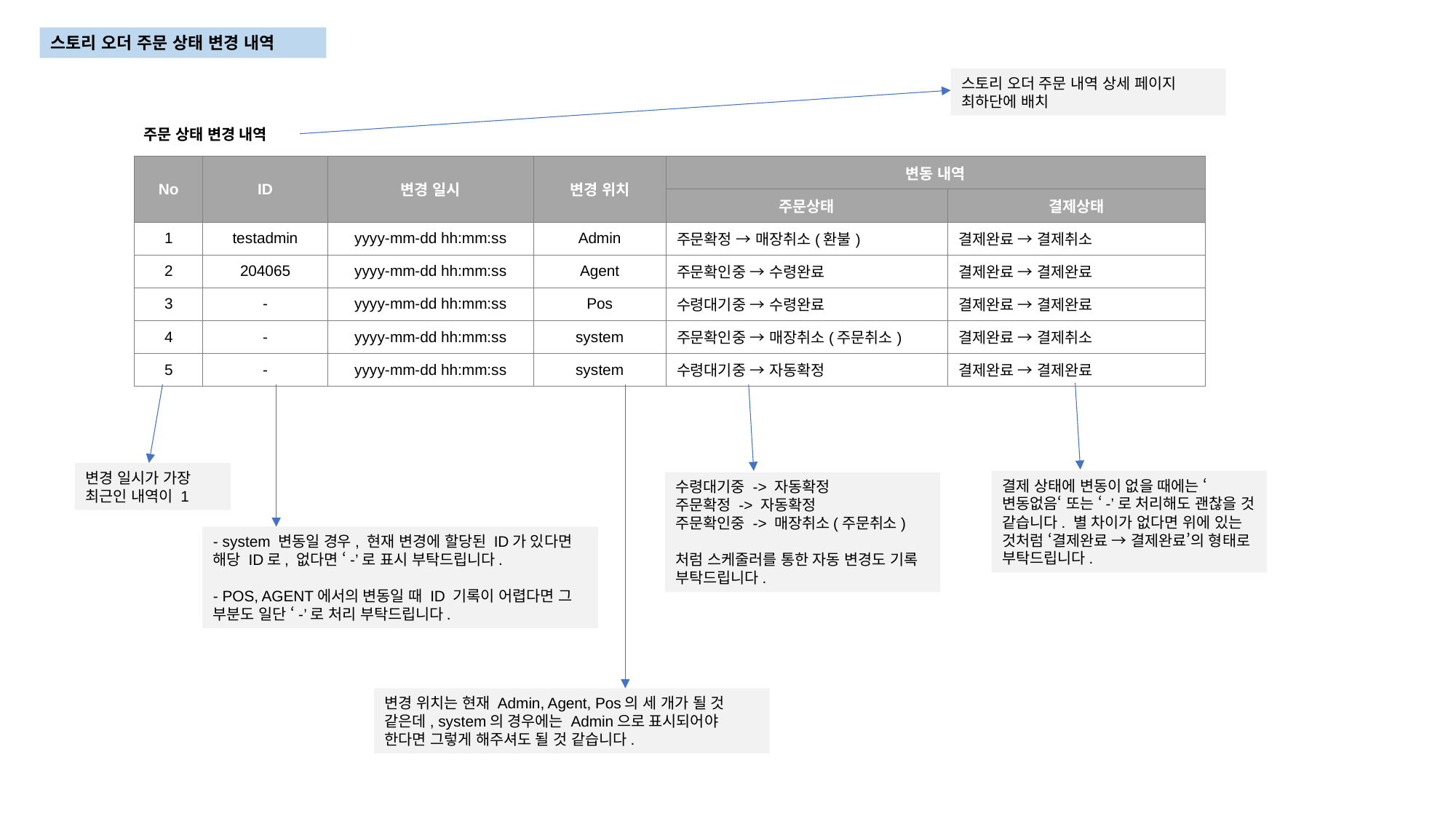

스토리 오더 주문 상태 변경 내역
스토리 오더 주문 내역 상세 페이지 최하단에 배치
주문 상태 변경 내역
| No | ID | 변경 일시 | 변경 위치 | 변동 내역 |  |
| --- | --- | --- | --- | --- | --- |
|  |  |  |  | 주문상태 | 결제상태 |
| 1 | testadmin | yyyy-mm-dd hh:mm:ss | Admin | 주문확정 → 매장취소(환불) | 결제완료 → 결제취소 |
| 2 | 204065 | yyyy-mm-dd hh:mm:ss | Agent | 주문확인중 → 수령완료 | 결제완료 → 결제완료 |
| 3 | - | yyyy-mm-dd hh:mm:ss | Pos | 수령대기중 → 수령완료 | 결제완료 → 결제완료 |
| 4 | - | yyyy-mm-dd hh:mm:ss | system | 주문확인중 → 매장취소(주문취소) | 결제완료 → 결제취소 |
| 5 | - | yyyy-mm-dd hh:mm:ss | system | 수령대기중 → 자동확정 | 결제완료 → 결제완료 |
변경 일시가 가장 최근인 내역이 1
결제 상태에 변동이 없을 때에는 ‘변동없음‘ 또는 ‘-’로 처리해도 괜찮을 것 같습니다. 별 차이가 없다면 위에 있는 것처럼 ‘결제완료 → 결제완료’의 형태로 부탁드립니다.
수령대기중 -> 자동확정
주문확정 -> 자동확정
주문확인중 -> 매장취소(주문취소)

처럼 스케줄러를 통한 자동 변경도 기록 부탁드립니다.
- system 변동일 경우, 현재 변경에 할당된 ID가 있다면 해당 ID로, 없다면 ‘-’로 표시 부탁드립니다.

- POS, AGENT에서의 변동일 때 ID 기록이 어렵다면 그 부분도 일단 ‘-’로 처리 부탁드립니다.
변경 위치는 현재 Admin, Agent, Pos의 세 개가 될 것 같은데, system의 경우에는 Admin으로 표시되어야 한다면 그렇게 해주셔도 될 것 같습니다.